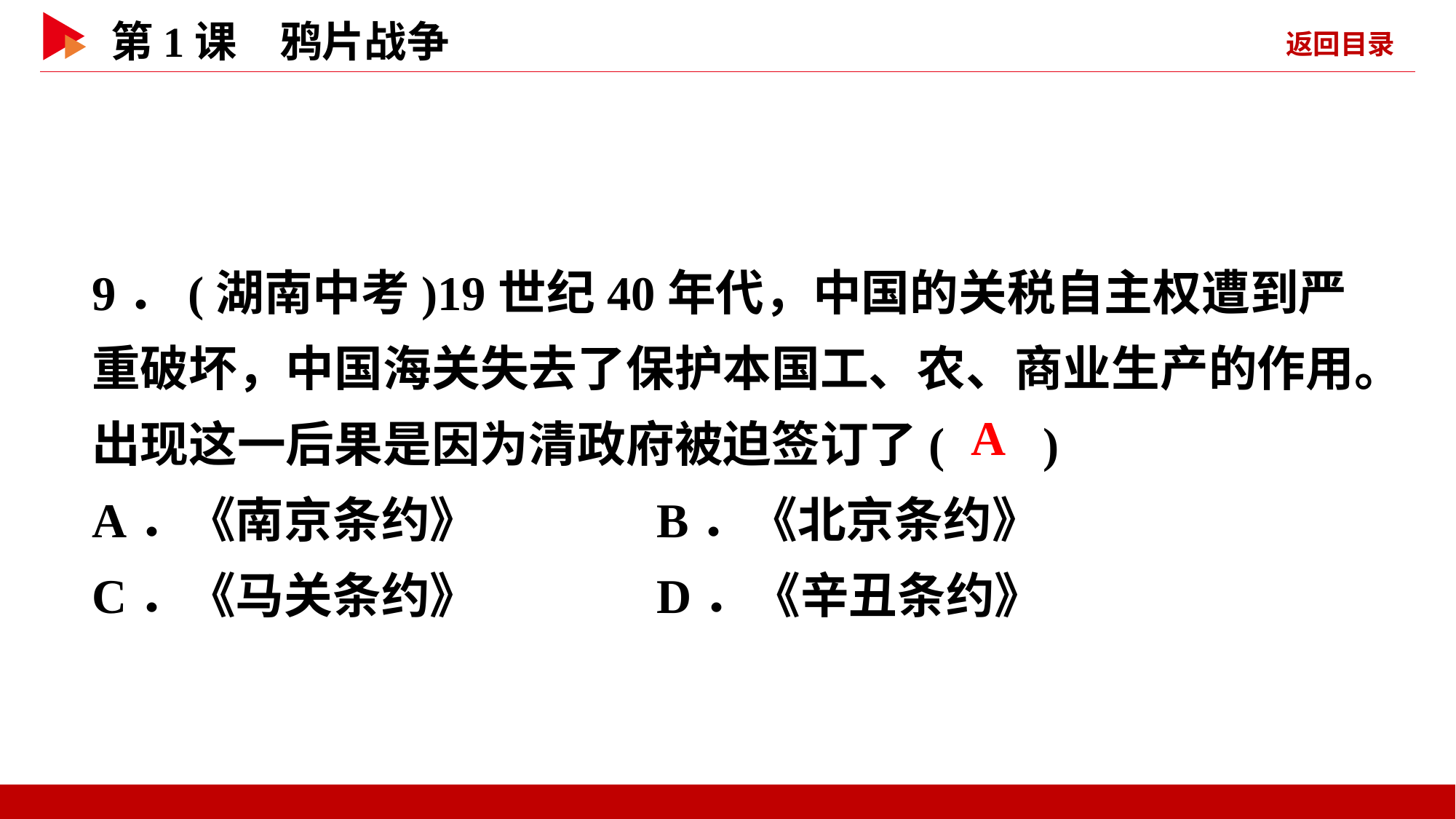

9．(湖南中考)19世纪40年代，中国的关税自主权遭到严重破坏，中国海关失去了保护本国工、农、商业生产的作用。出现这一后果是因为清政府被迫签订了(        )
A．《南京条约》               B．《北京条约》
C．《马关条约》               D．《辛丑条约》
   A